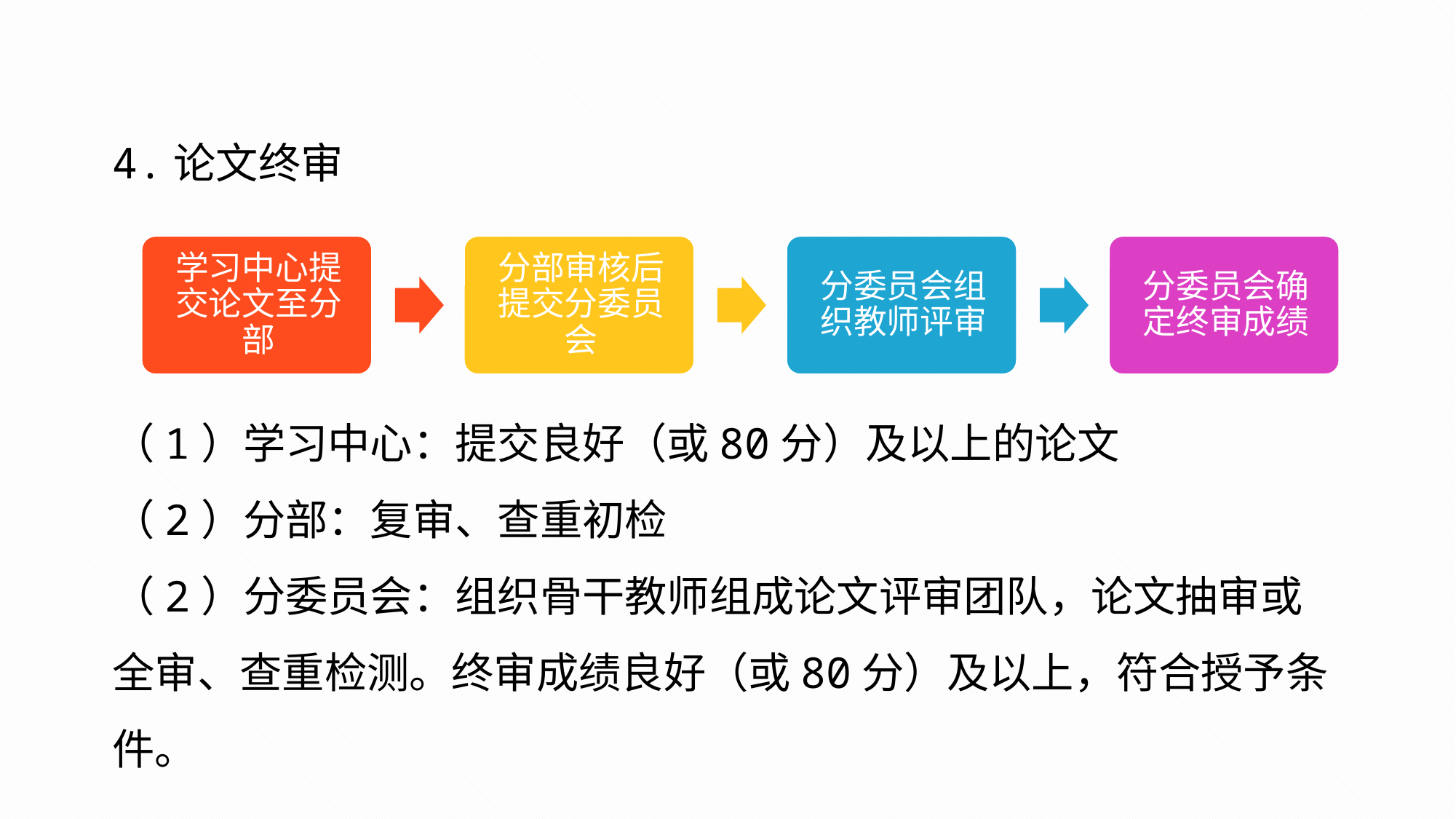

4.论文终审

（1）学习中心：提交良好（或80分）及以上的论文
（2）分部：复审、查重初检
（2）分委员会：组织骨干教师组成论文评审团队，论文抽审或全审、查重检测。终审成绩良好（或80分）及以上，符合授予条件。

学习中心提交论文至分部

分部审核后提交分委员会

分委员会组织教师评审

分委员会确定终审成绩